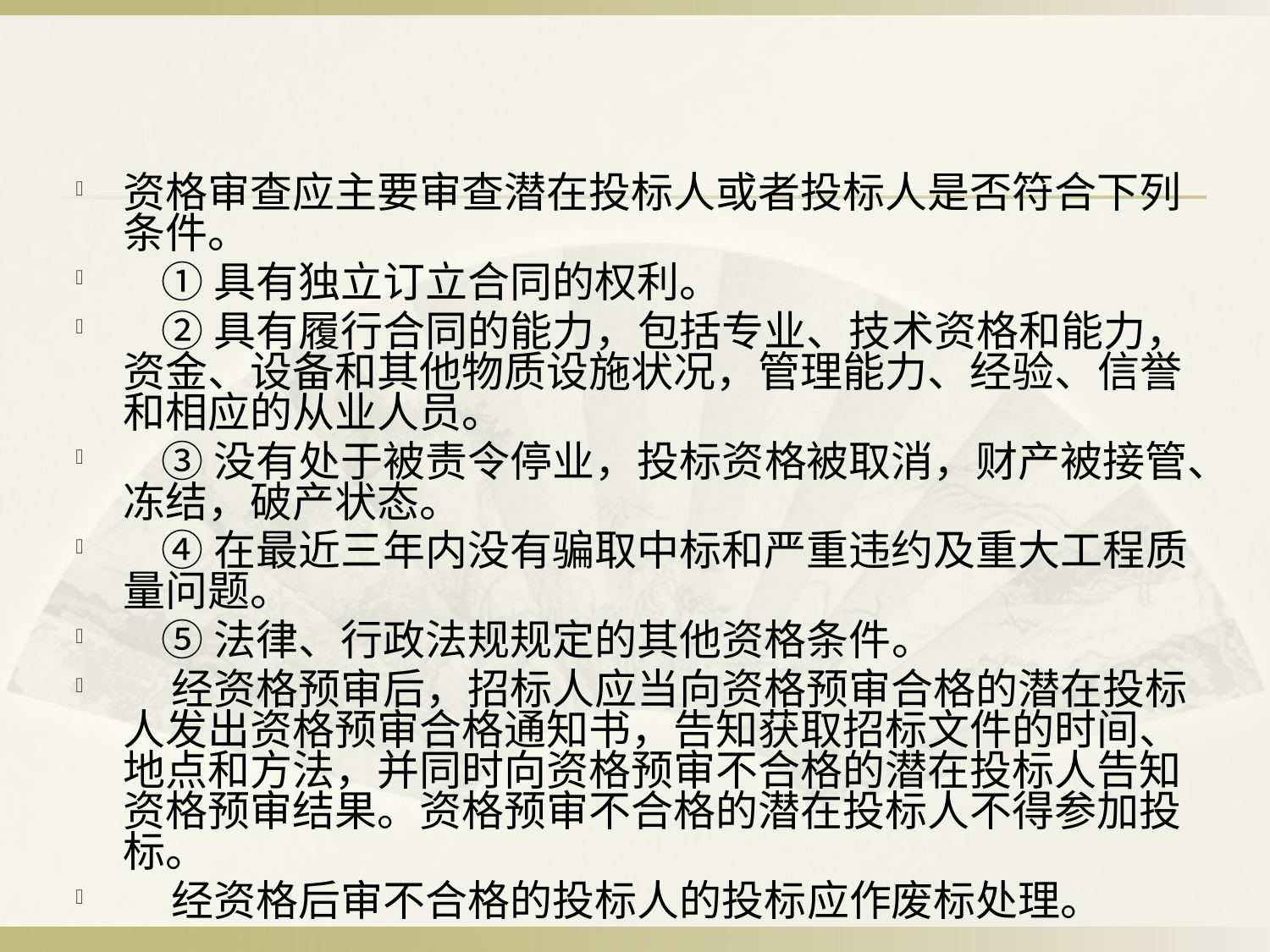

#
资格审查应主要审查潜在投标人或者投标人是否符合下列条件。
    ①具有独立订立合同的权利。
    ②具有履行合同的能力，包括专业、技术资格和能力，资金、设备和其他物质设施状况，管理能力、经验、信誉和相应的从业人员。
    ③没有处于被责令停业，投标资格被取消，财产被接管、冻结，破产状态。
    ④在最近三年内没有骗取中标和严重违约及重大工程质量问题。
    ⑤法律、行政法规规定的其他资格条件。
    经资格预审后，招标人应当向资格预审合格的潜在投标人发出资格预审合格通知书，告知获取招标文件的时间、地点和方法，并同时向资格预审不合格的潜在投标人告知资格预审结果。资格预审不合格的潜在投标人不得参加投标。
    经资格后审不合格的投标人的投标应作废标处理。